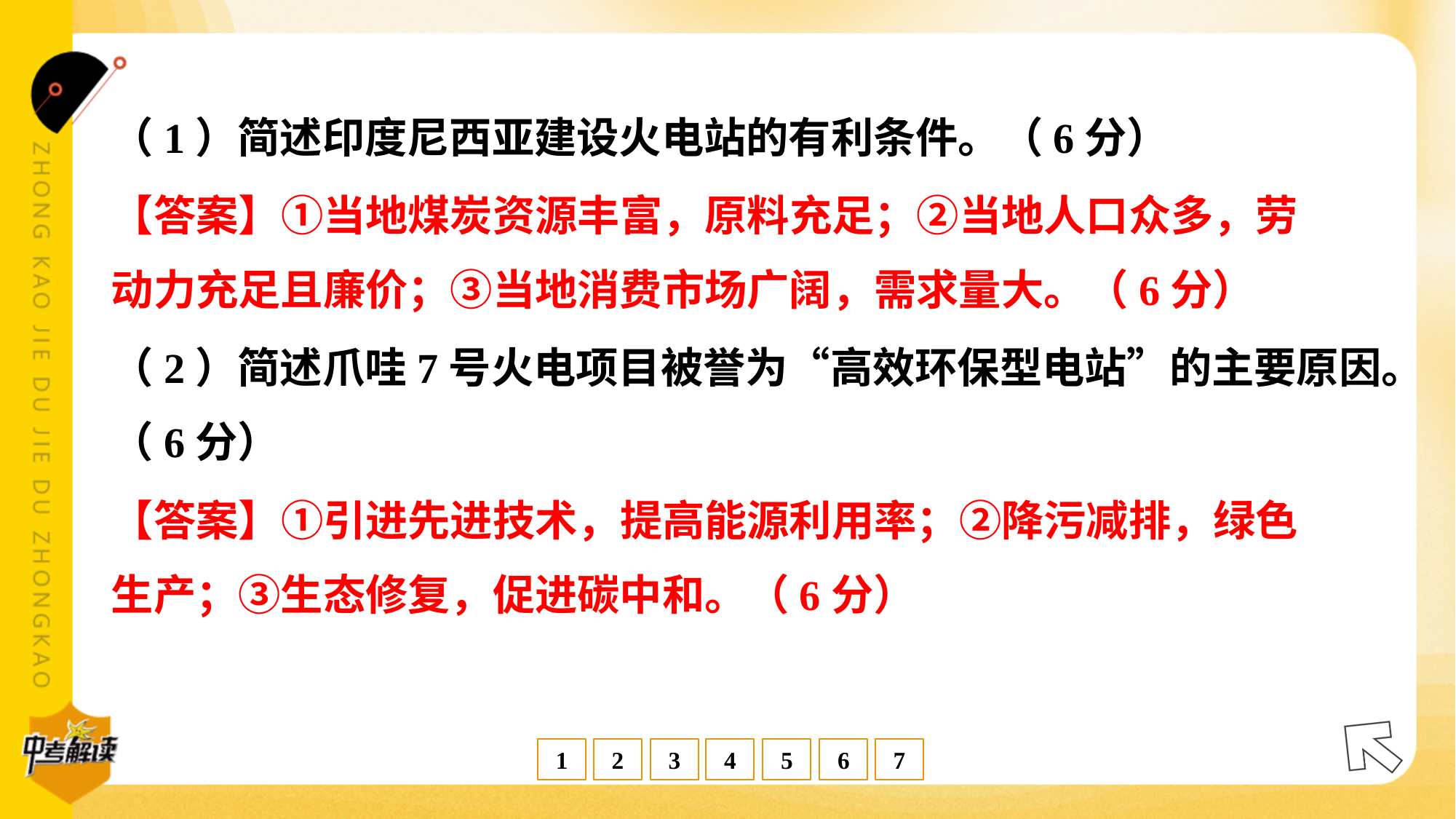

（1）简述印度尼西亚建设火电站的有利条件。（6分）
【答案】①当地煤炭资源丰富，原料充足；②当地人口众多，劳
动力充足且廉价；③当地消费市场广阔，需求量大。（6分）
（2）简述爪哇7号火电项目被誉为“高效环保型电站”的主要原因。
（6分）
【答案】①引进先进技术，提高能源利用率；②降污减排，绿色
生产；③生态修复，促进碳中和。（6分）